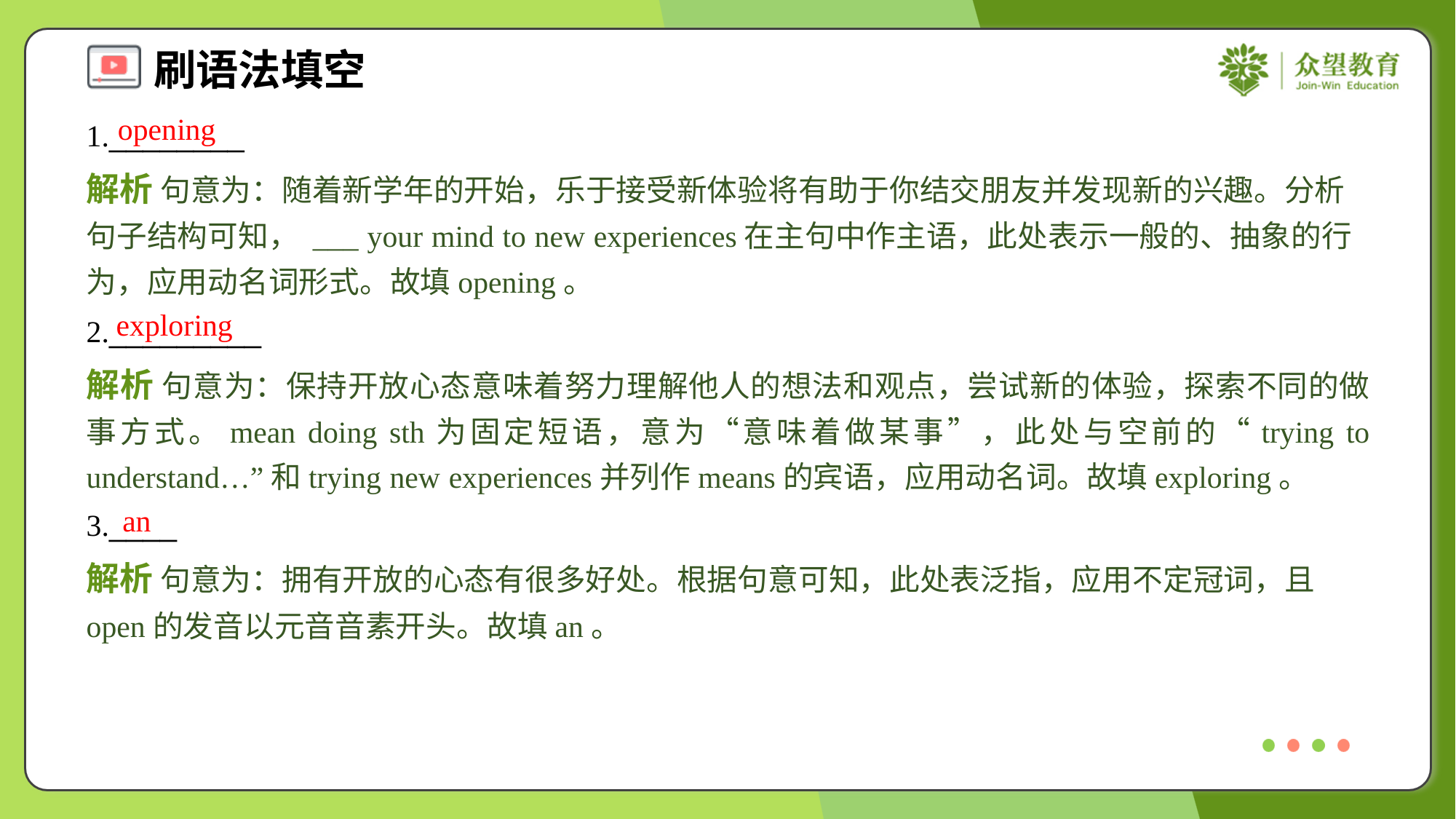

opening
1.________
解析 句意为：随着新学年的开始，乐于接受新体验将有助于你结交朋友并发现新的兴趣。分析句子结构可知， ___ your mind to new experiences在主句中作主语，此处表示一般的、抽象的行为，应用动名词形式。故填opening。
exploring
2._________
解析 句意为：保持开放心态意味着努力理解他人的想法和观点，尝试新的体验，探索不同的做事方式。mean doing sth为固定短语，意为“意味着做某事”，此处与空前的“trying to understand…”和trying new experiences并列作means的宾语，应用动名词。故填exploring。
an
3.____
解析 句意为：拥有开放的心态有很多好处。根据句意可知，此处表泛指，应用不定冠词，且open的发音以元音音素开头。故填an。